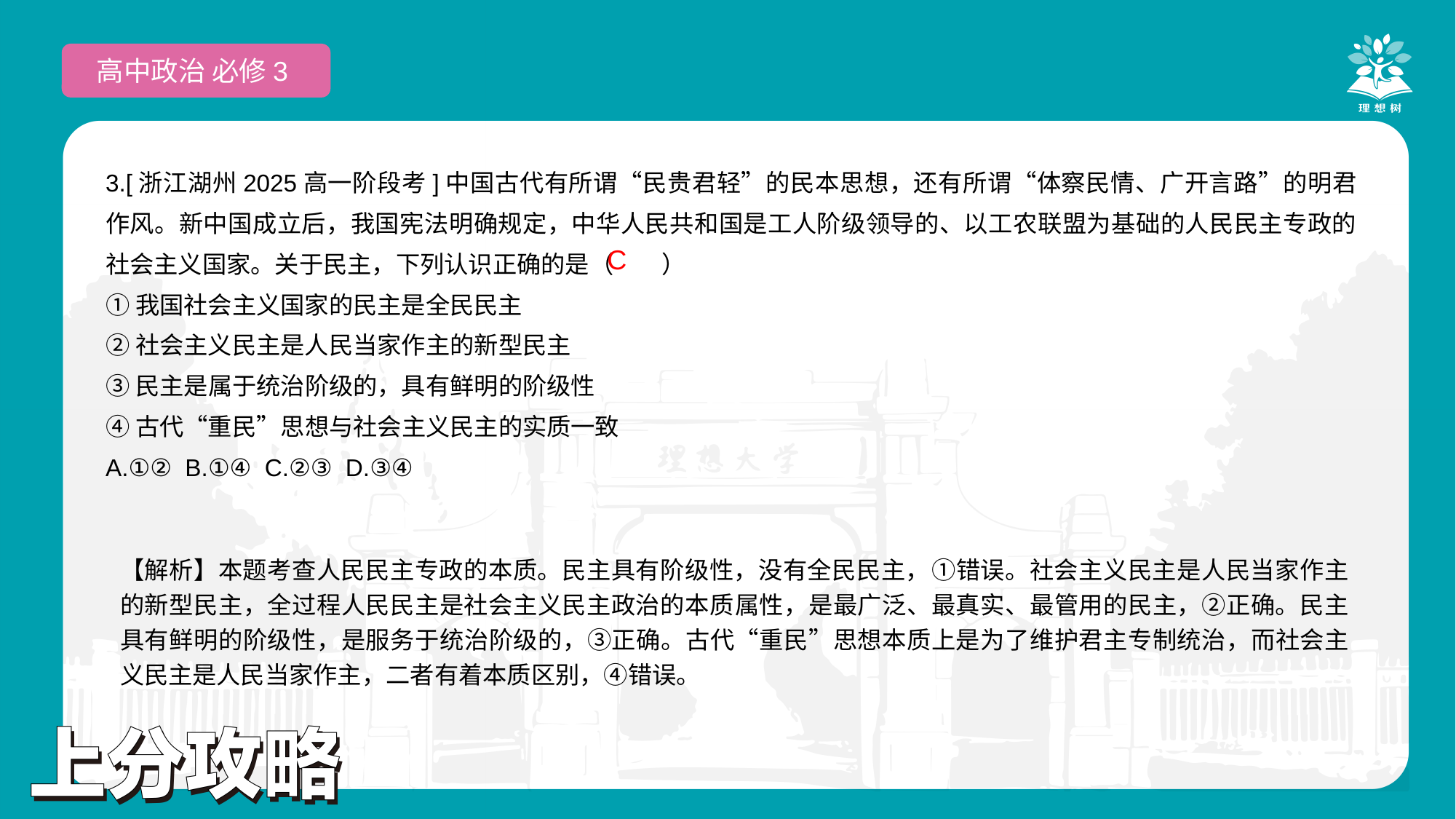

高中政治 必修3
3.[浙江湖州2025高一阶段考]中国古代有所谓“民贵君轻”的民本思想，还有所谓“体察民情、广开言路”的明君作风。新中国成立后，我国宪法明确规定，中华人民共和国是工人阶级领导的、以工农联盟为基础的人民民主专政的社会主义国家。关于民主，下列认识正确的是（　　）
①我国社会主义国家的民主是全民民主
②社会主义民主是人民当家作主的新型民主
③民主是属于统治阶级的，具有鲜明的阶级性
④古代“重民”思想与社会主义民主的实质一致
A.①②  B.①④  C.②③  D.③④
 C
【解析】本题考查人民民主专政的本质。民主具有阶级性，没有全民民主，①错误。社会主义民主是人民当家作主的新型民主，全过程人民民主是社会主义民主政治的本质属性，是最广泛、最真实、最管用的民主，②正确。民主具有鲜明的阶级性，是服务于统治阶级的，③正确。古代“重民”思想本质上是为了维护君主专制统治，而社会主义民主是人民当家作主，二者有着本质区别，④错误。